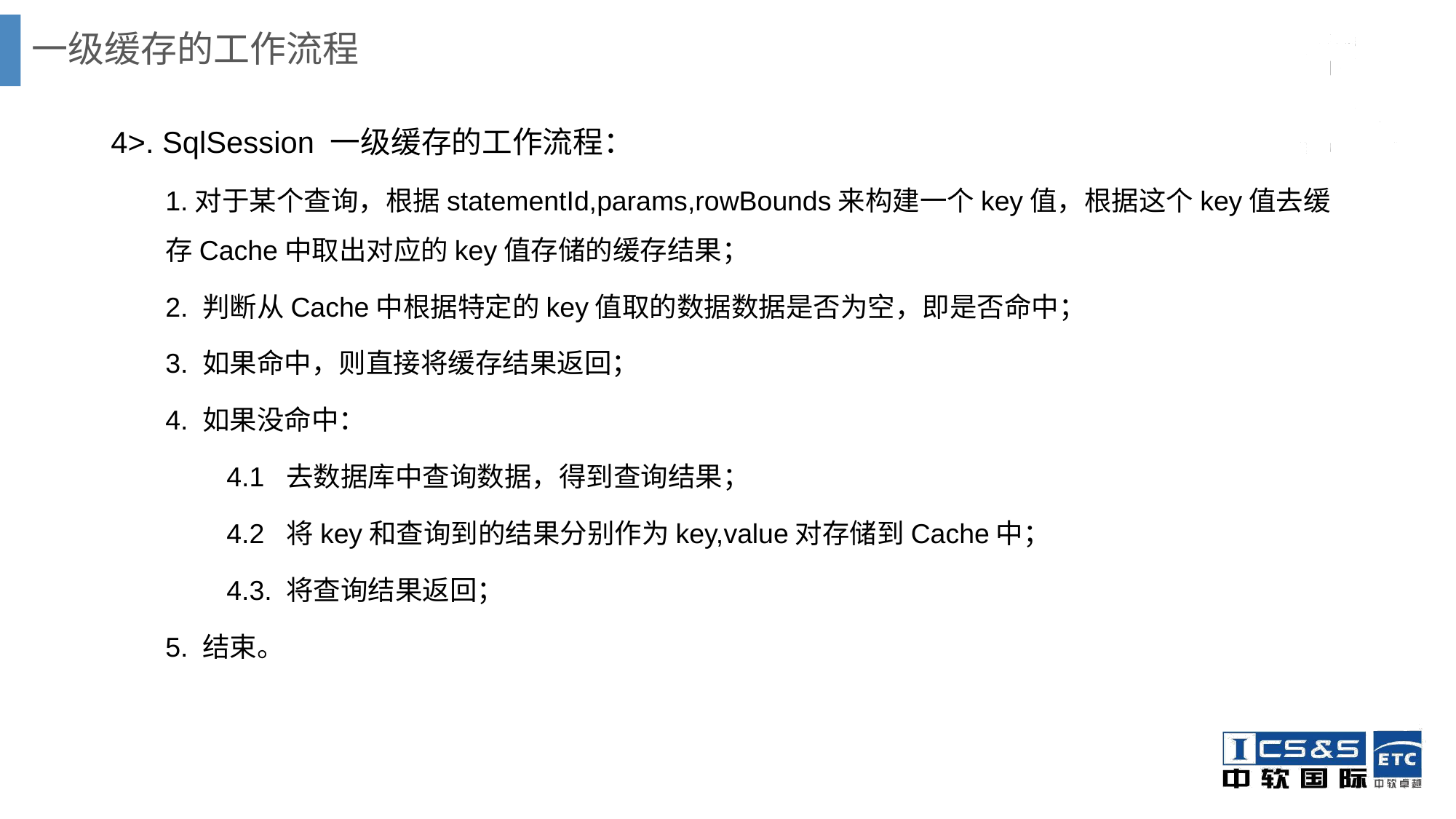

# 一级缓存的工作流程
4>. SqlSession 一级缓存的工作流程：
1.对于某个查询，根据statementId,params,rowBounds来构建一个key值，根据这个key值去缓存Cache中取出对应的key值存储的缓存结果；
2. 判断从Cache中根据特定的key值取的数据数据是否为空，即是否命中；
3. 如果命中，则直接将缓存结果返回；
4. 如果没命中：
        4.1  去数据库中查询数据，得到查询结果；
        4.2  将key和查询到的结果分别作为key,value对存储到Cache中；
        4.3. 将查询结果返回；
5. 结束。